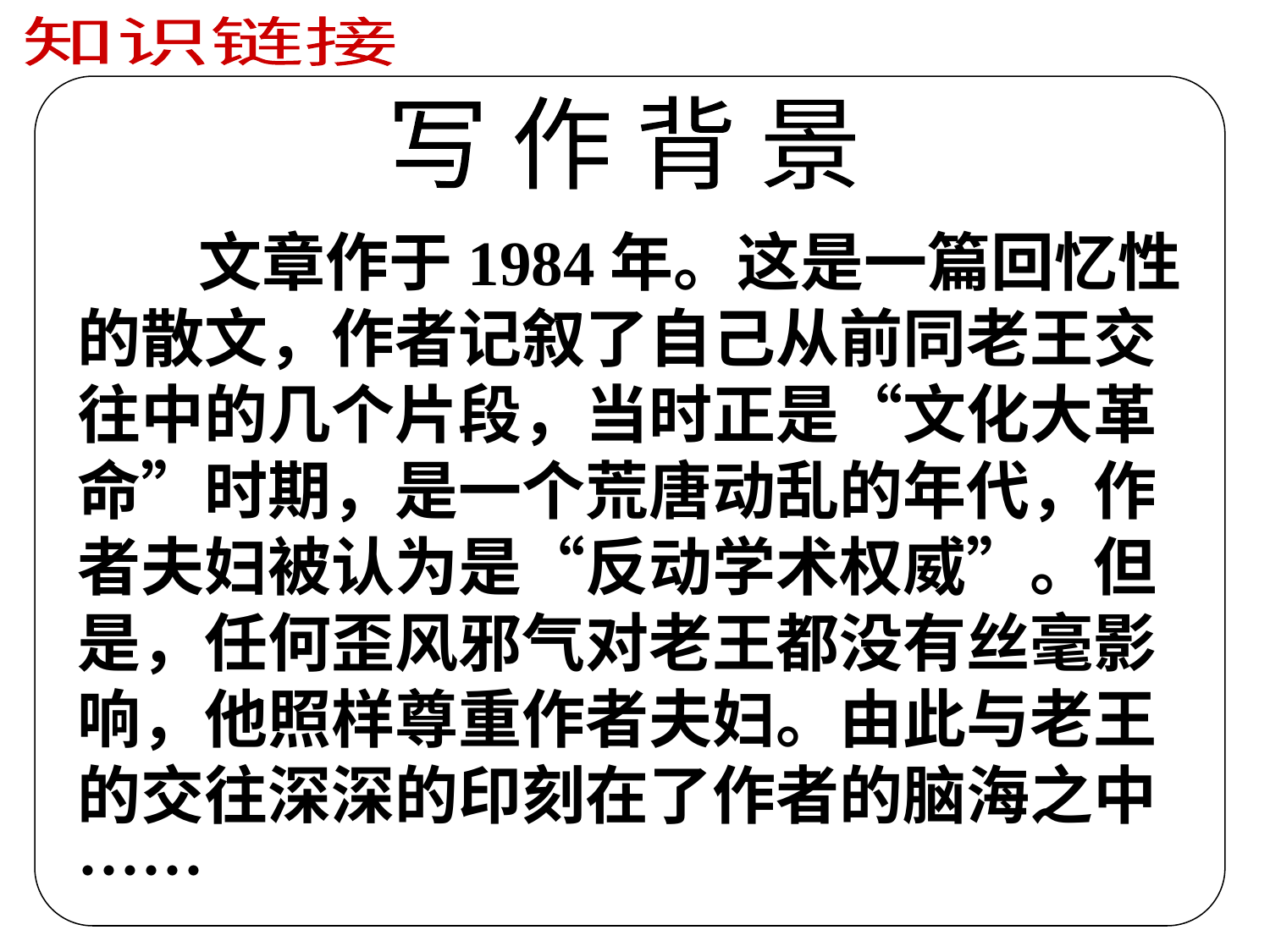

知识链接

写 作 背 景
　    文章作于1984年。这是一篇回忆性的散文，作者记叙了自己从前同老王交往中的几个片段，当时正是“文化大革命”时期，是一个荒唐动乱的年代，作者夫妇被认为是“反动学术权威”。但是，任何歪风邪气对老王都没有丝毫影响，他照样尊重作者夫妇。由此与老王的交往深深的印刻在了作者的脑海之中……